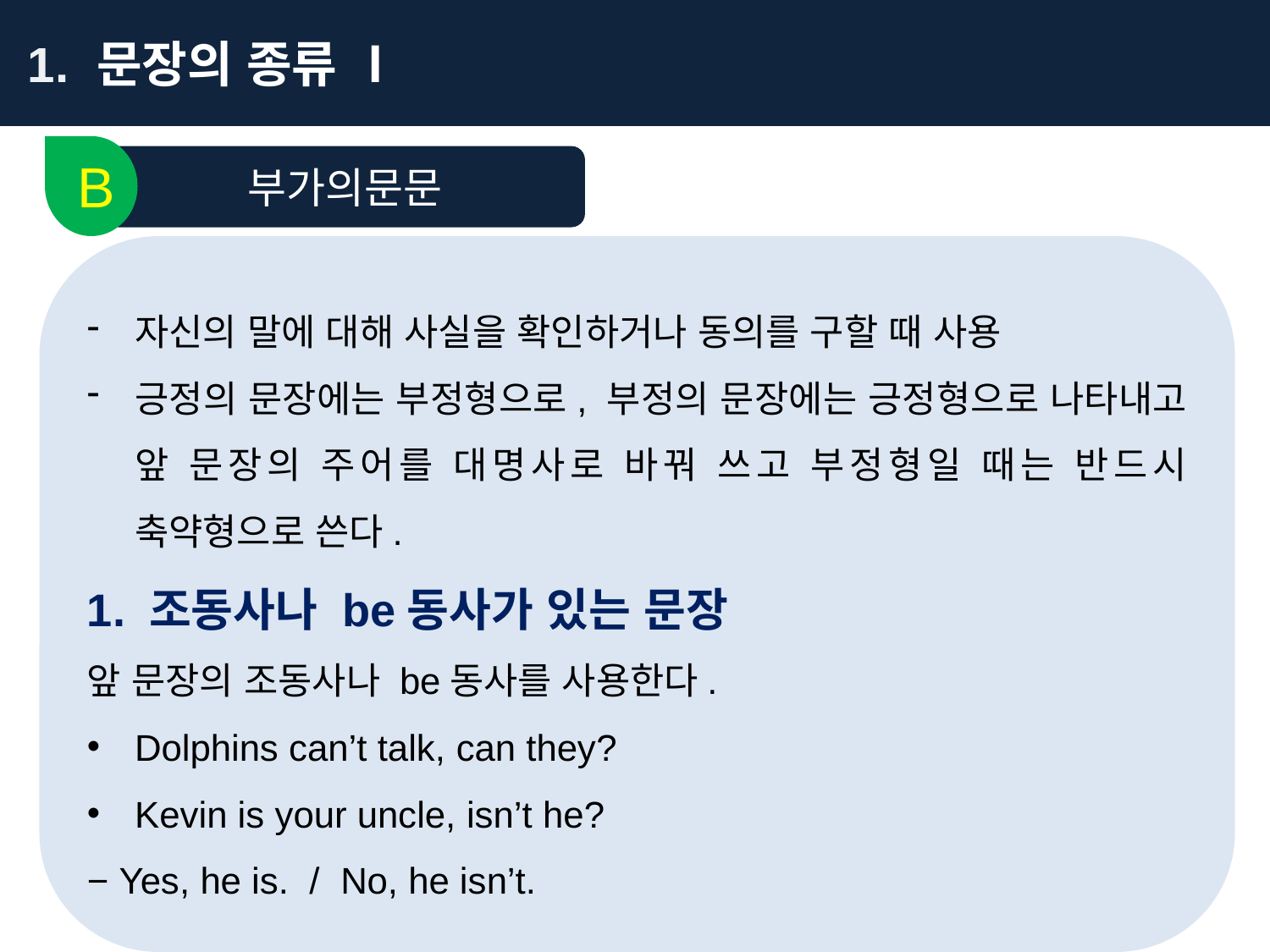

1. 문장의 종류 Ⅰ

B
부가의문문
자신의 말에 대해 사실을 확인하거나 동의를 구할 때 사용
긍정의 문장에는 부정형으로, 부정의 문장에는 긍정형으로 나타내고 앞 문장의 주어를 대명사로 바꿔 쓰고 부정형일 때는 반드시 축약형으로 쓴다.
1. 조동사나 be동사가 있는 문장
앞 문장의 조동사나 be동사를 사용한다.
Dolphins can’t talk, can they?
Kevin is your uncle, isn’t he?
− Yes, he is.  /  No, he isn’t.